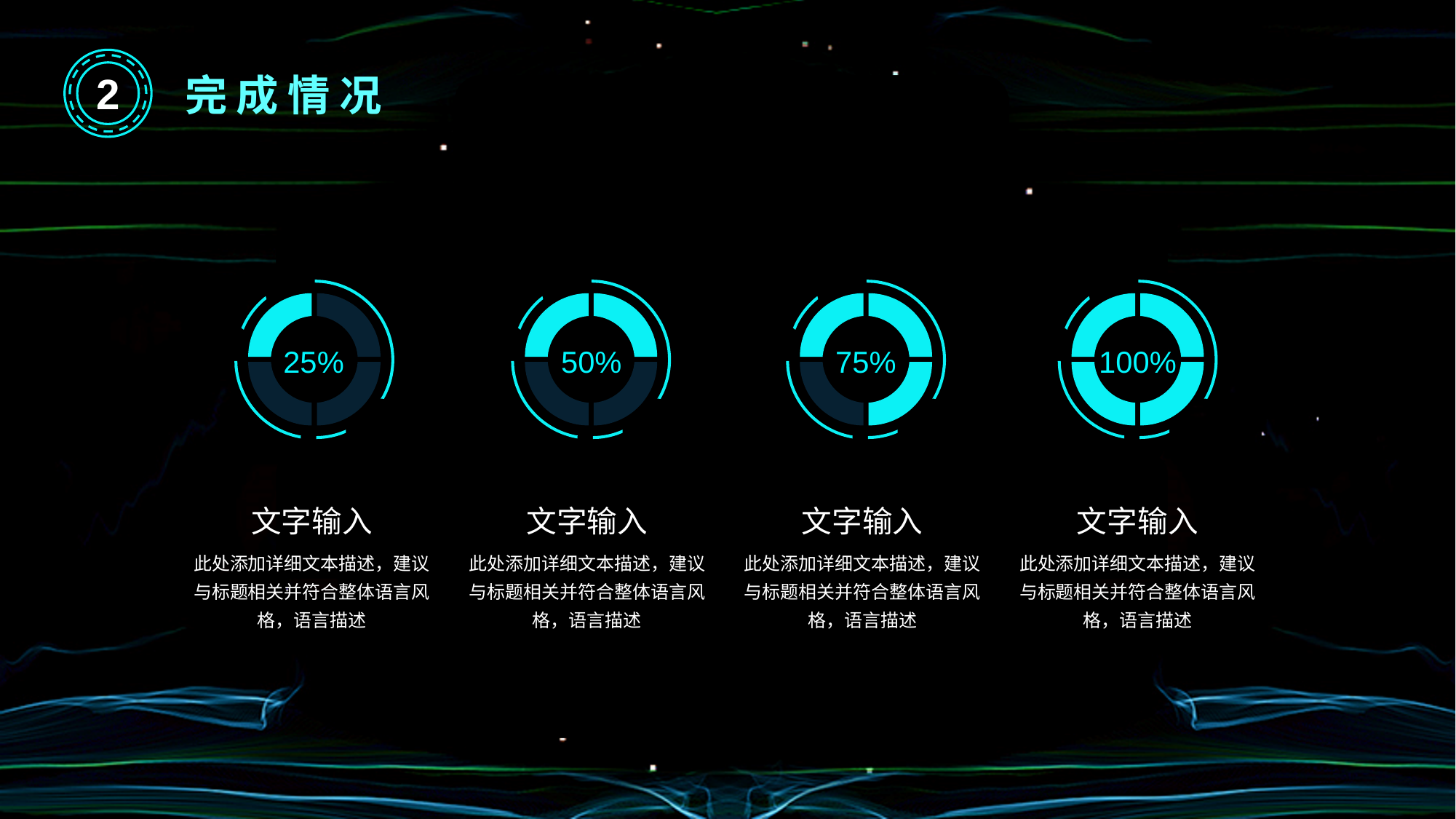

2
完成情况

25%

50%

75%

100%
文字输入
此处添加详细文本描述，建议与标题相关并符合整体语言风格，语言描述
文字输入
此处添加详细文本描述，建议与标题相关并符合整体语言风格，语言描述
文字输入
此处添加详细文本描述，建议与标题相关并符合整体语言风格，语言描述
文字输入
此处添加详细文本描述，建议与标题相关并符合整体语言风格，语言描述